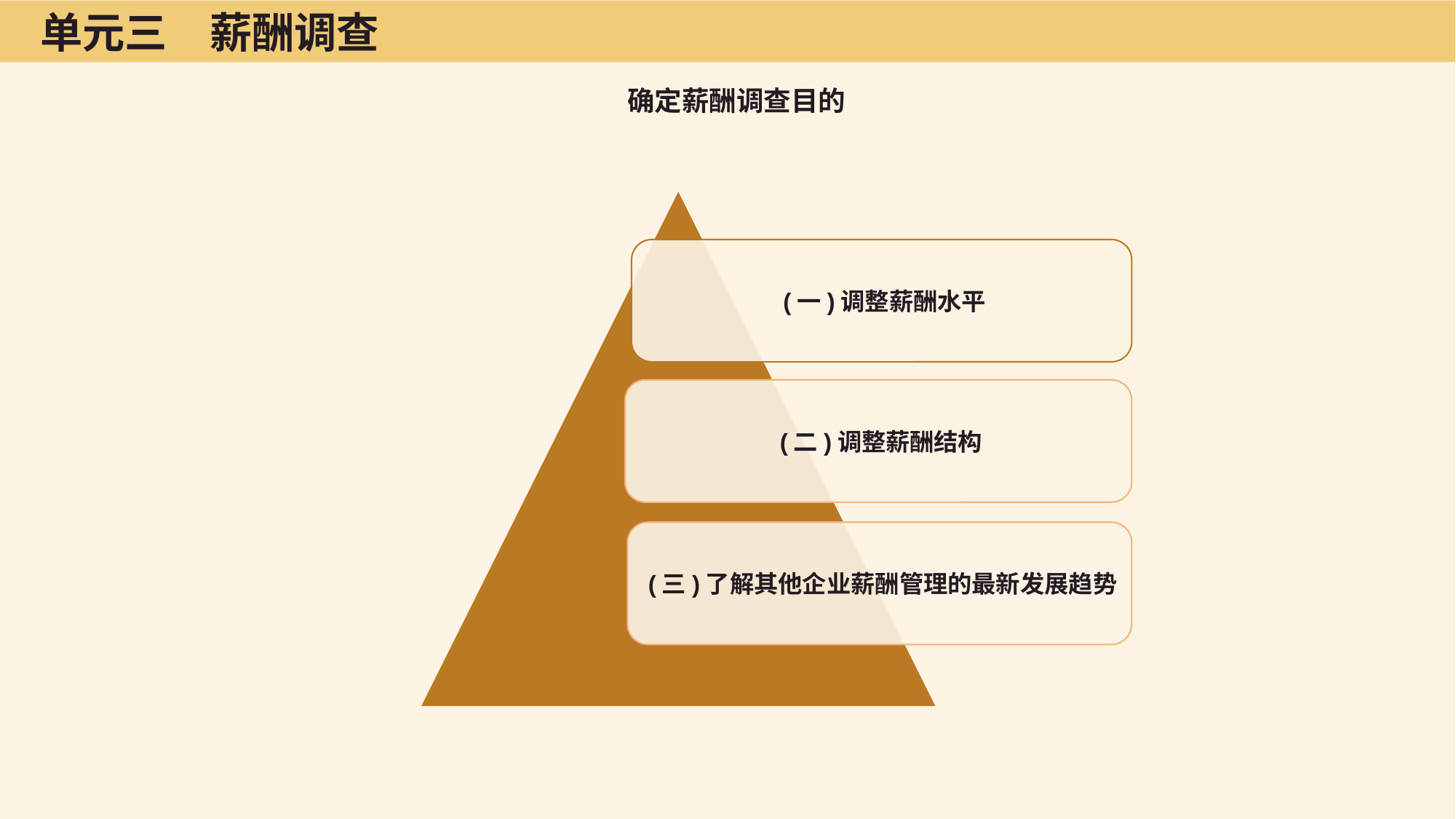

单元三　薪酬调查
确定薪酬调查目的
(一)调整薪酬水平
(二)调整薪酬结构
(三)了解其他企业薪酬管理的最新发展趋势